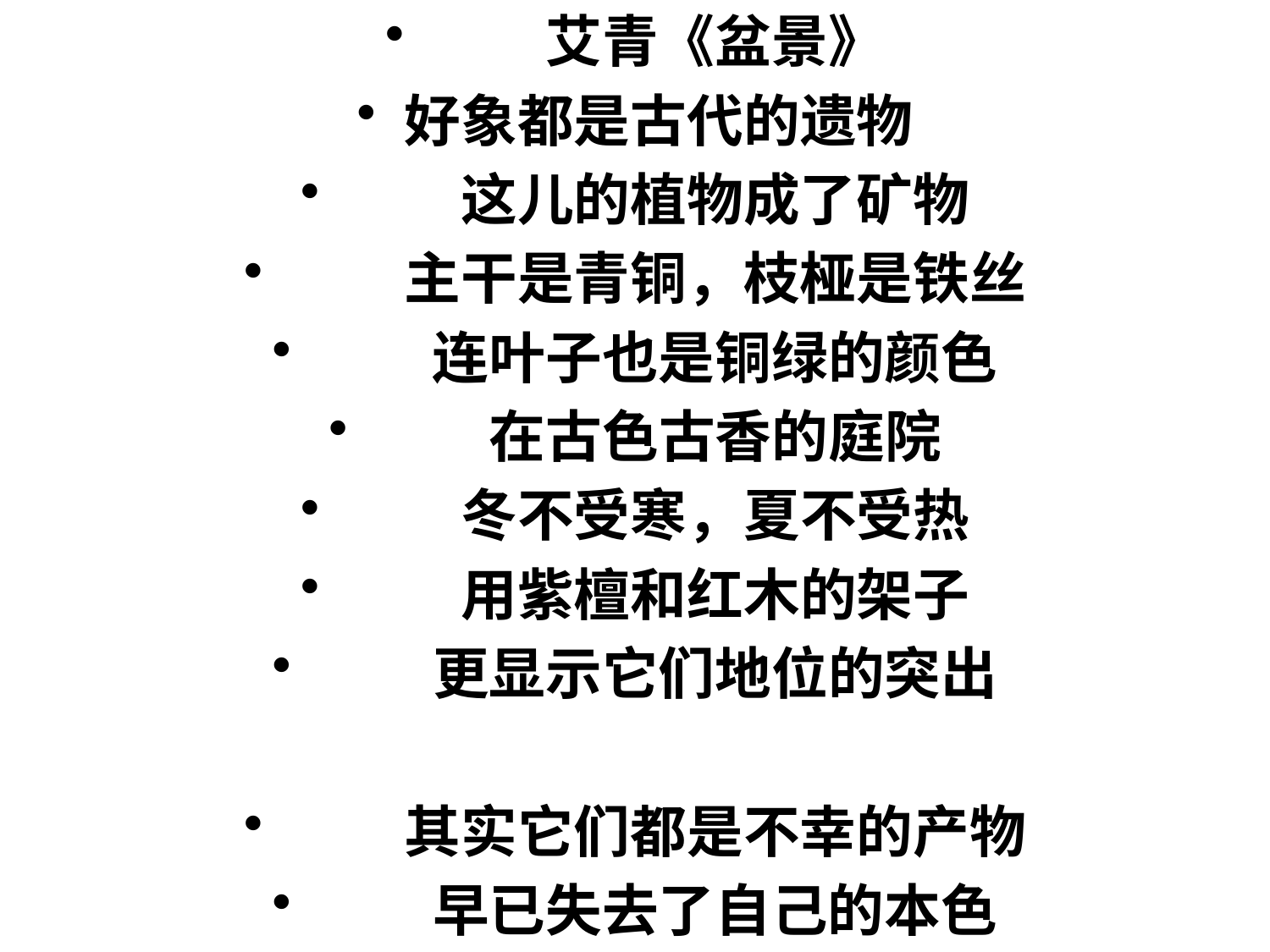

艾青《盆景》
好象都是古代的遗物
　　这儿的植物成了矿物
　　主干是青铜，枝桠是铁丝
　　连叶子也是铜绿的颜色
　　在古色古香的庭院
　　冬不受寒，夏不受热
　　用紫檀和红木的架子
　　更显示它们地位的突出

　　其实它们都是不幸的产物
　　早已失去了自己的本色